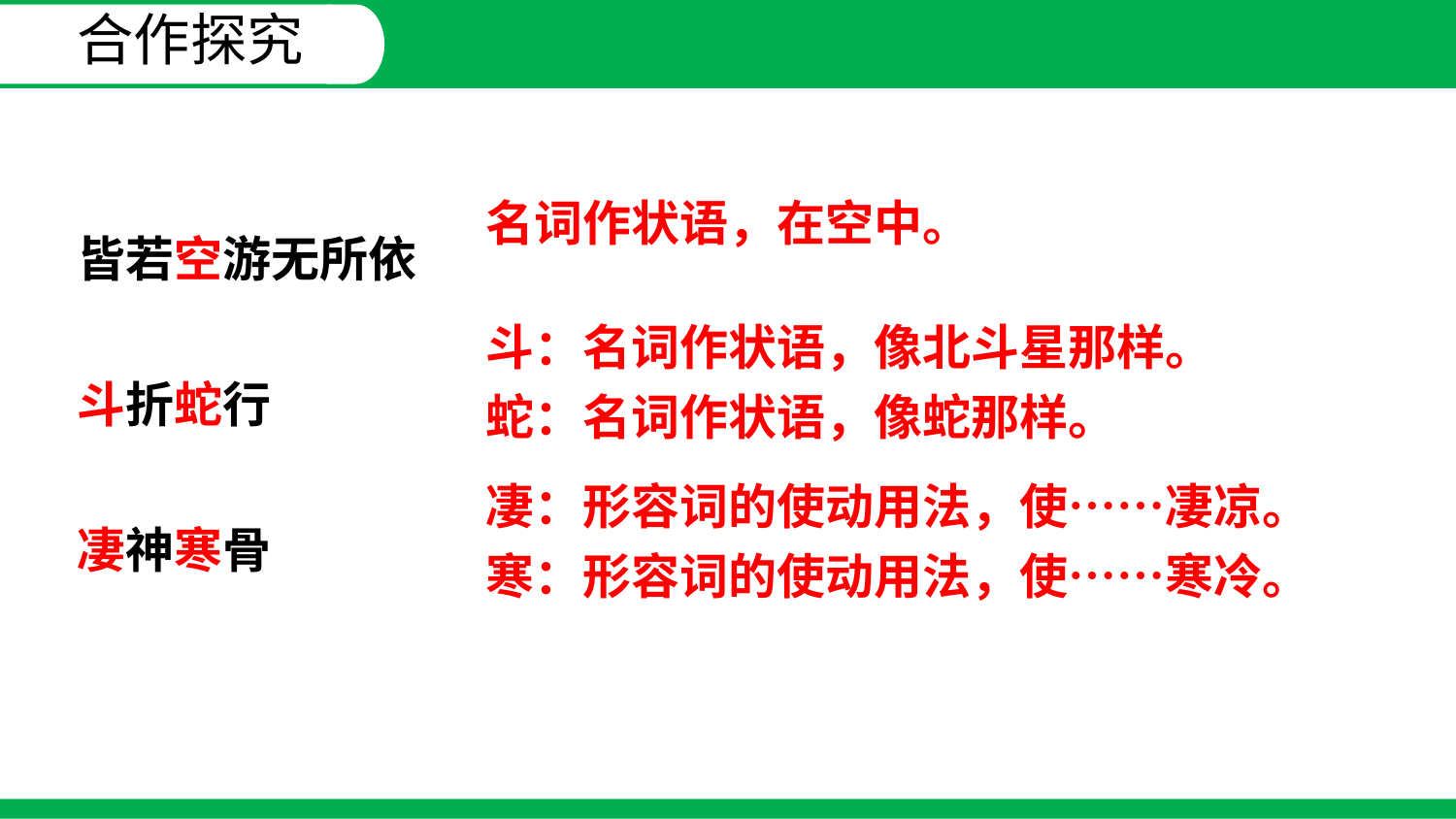

合作探究
皆若空游无所依
斗折蛇行
凄神寒骨
名词作状语，在空中。
斗：名词作状语，像北斗星那样。
蛇：名词作状语，像蛇那样。
凄：形容词的使动用法，使……凄凉。
寒：形容词的使动用法，使……寒冷。